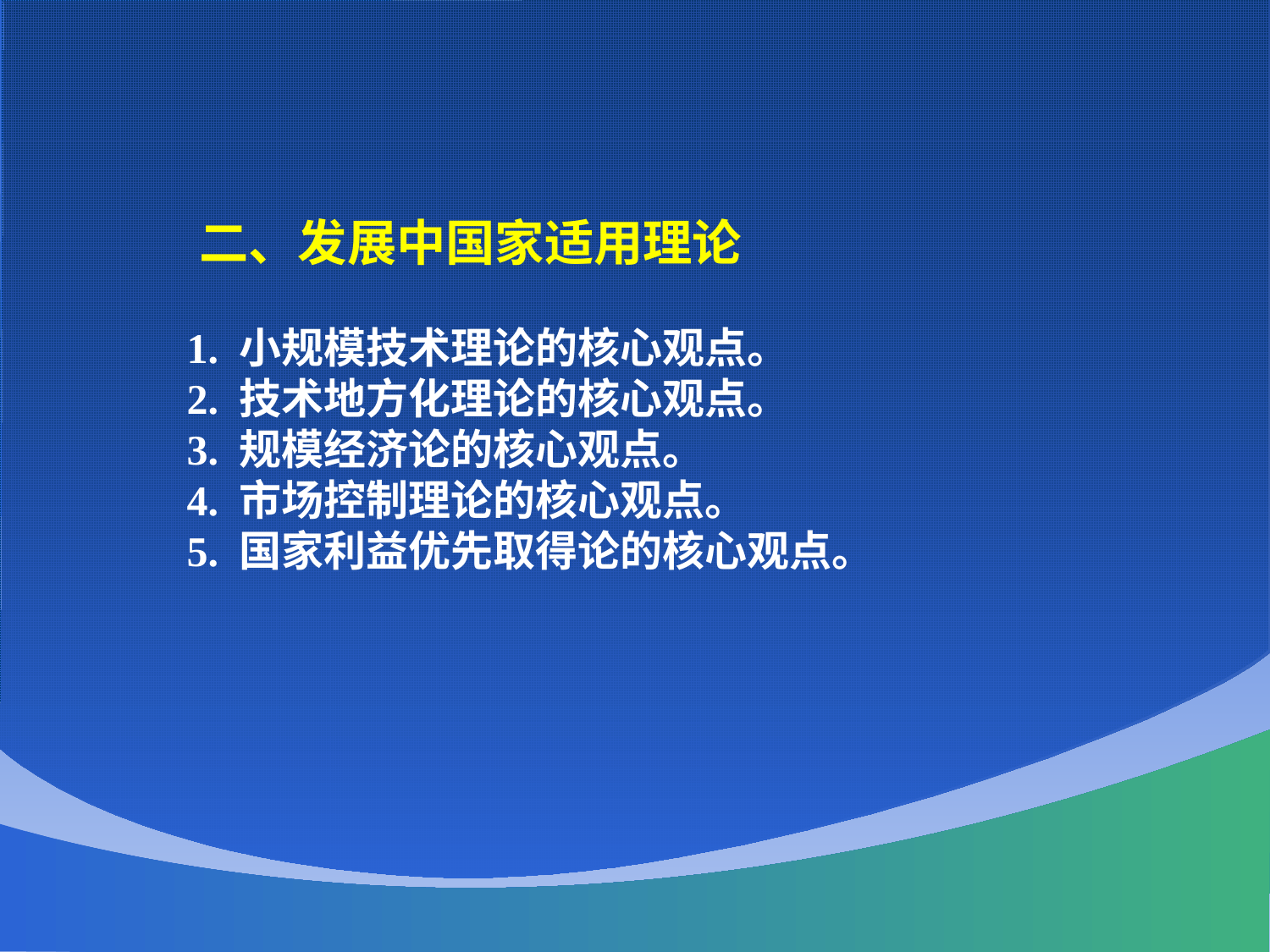

二、发展中国家适用理论

 1. 小规模技术理论的核心观点。
 2. 技术地方化理论的核心观点。
 3. 规模经济论的核心观点。
 4. 市场控制理论的核心观点。
 5. 国家利益优先取得论的核心观点。